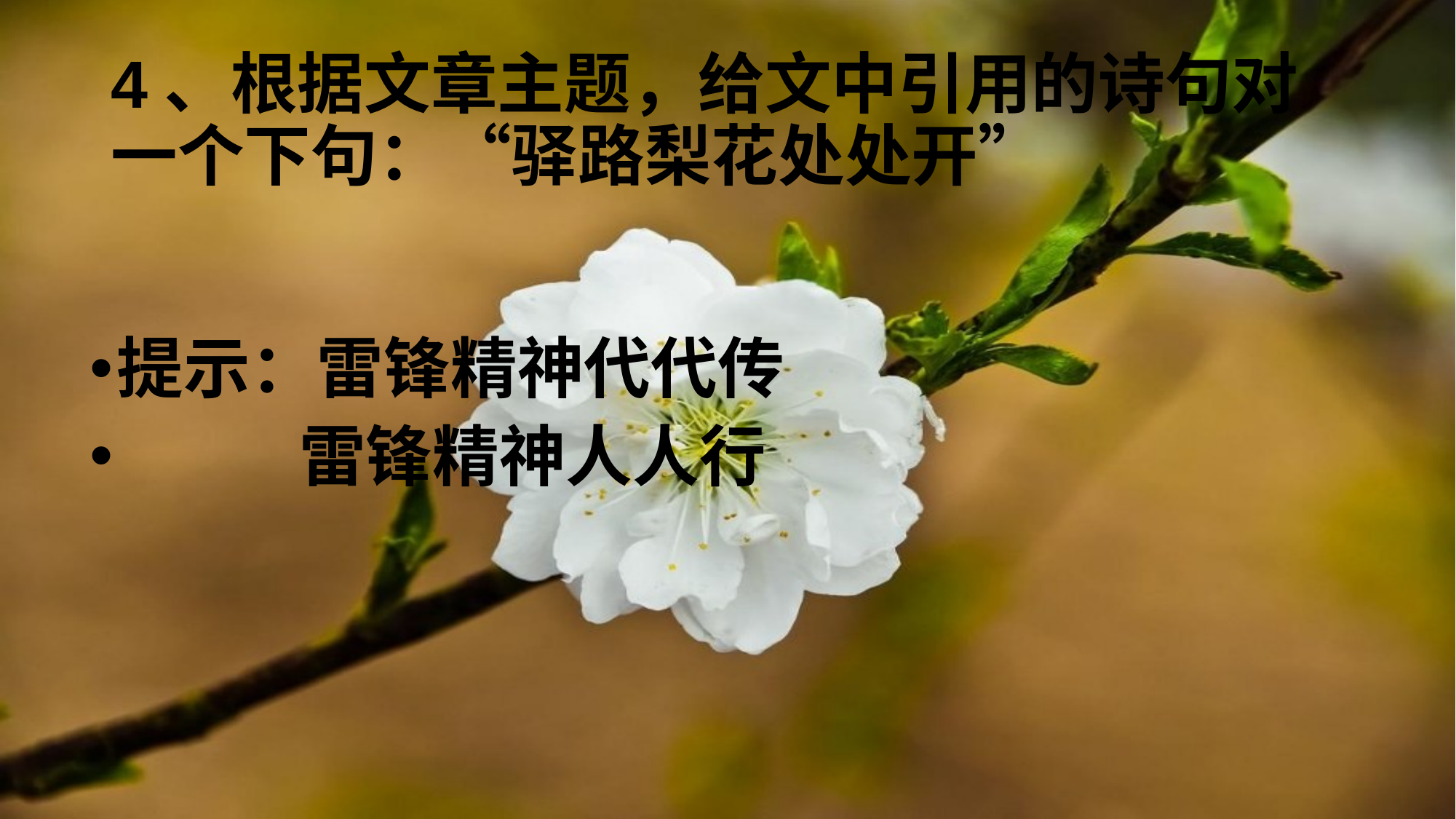

# 4、根据文章主题，给文中引用的诗句对一个下句：“驿路梨花处处开”
提示：雷锋精神代代传
           雷锋精神人人行